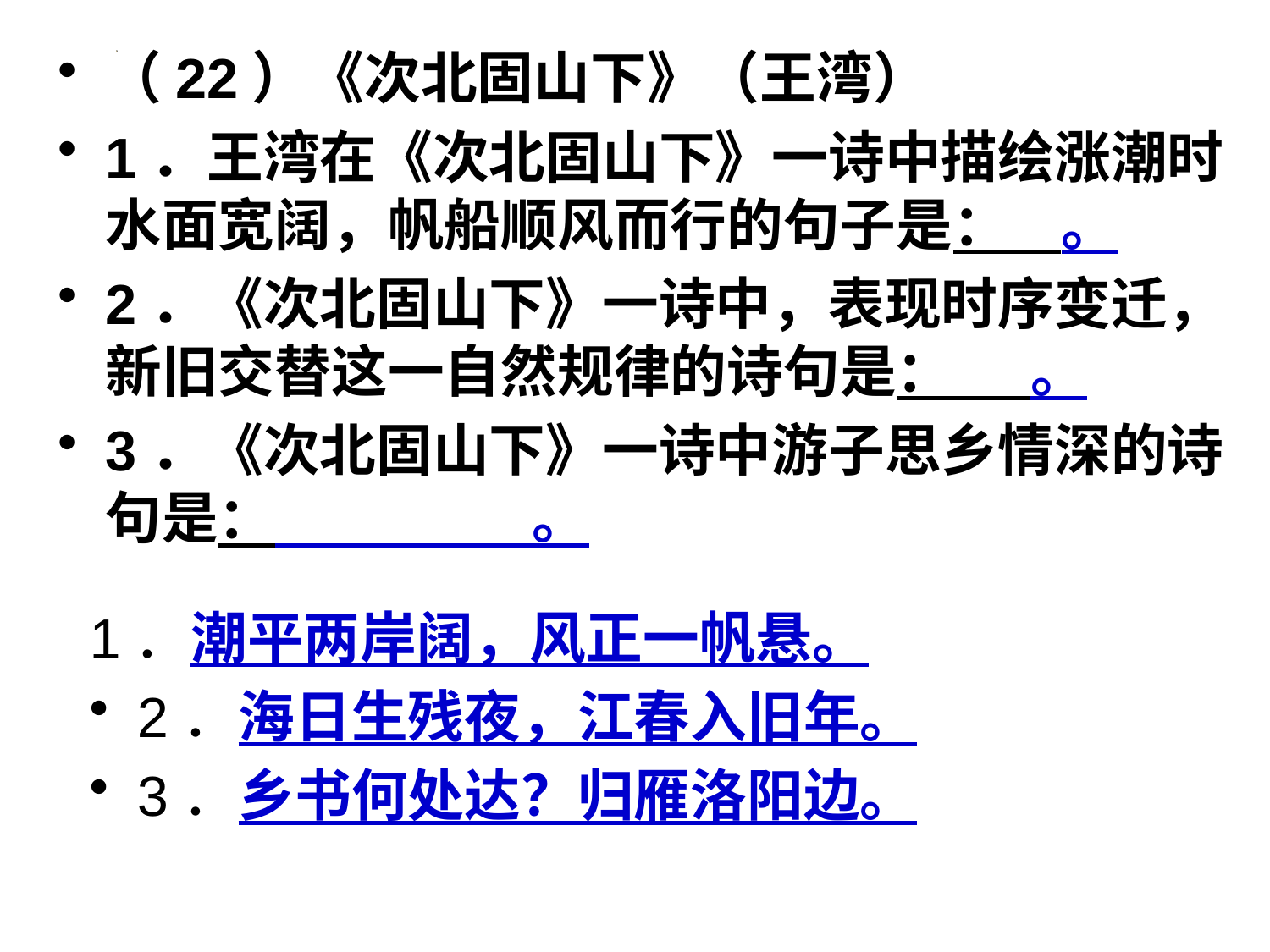

（22）《次北固山下》（王湾）
1．王湾在《次北固山下》一诗中描绘涨潮时水面宽阔，帆船顺风而行的句子是：    。
2．《次北固山下》一诗中，表现时序变迁，新旧交替这一自然规律的诗句是：      。
3．《次北固山下》一诗中游子思乡情深的诗句是：                    。
#
1．潮平两岸阔，风正一帆悬。
2．海日生残夜，江春入旧年。
3．乡书何处达？归雁洛阳边。